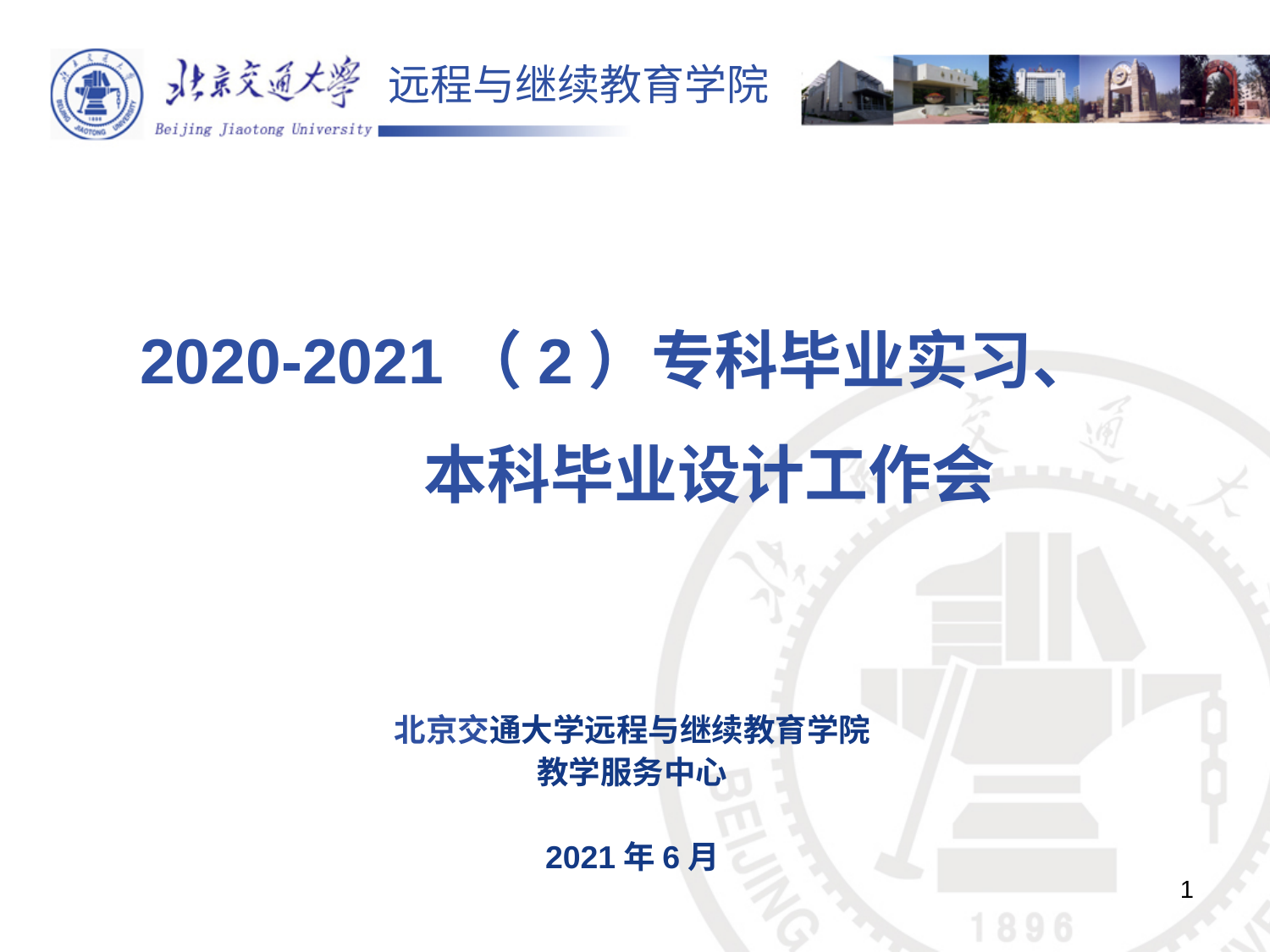

2020-2021（2）专科毕业实习、   本科毕业设计工作会

北京交通大学远程与继续教育学院
教学服务中心

2021年6月
1